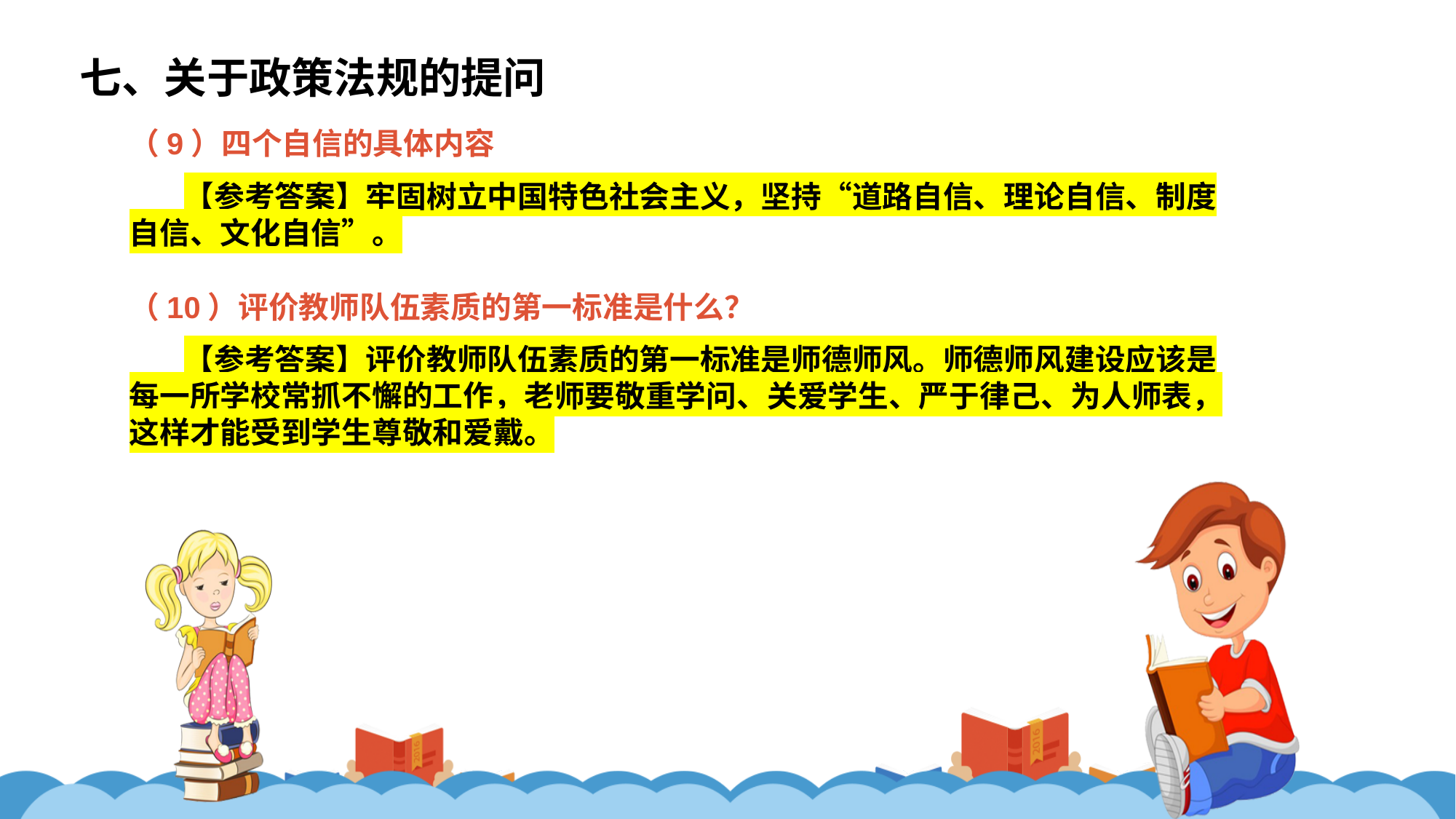

七、关于政策法规的提问
（9）四个自信的具体内容
【参考答案】牢固树立中国特色社会主义，坚持“道路自信、理论自信、制度自信、文化自信”。
（10）评价教师队伍素质的第一标准是什么？
【参考答案】评价教师队伍素质的第一标准是师德师风。师德师风建设应该是每一所学校常抓不懈的工作，老师要敬重学问、关爱学生、严于律己、为人师表，这样才能受到学生尊敬和爱戴。